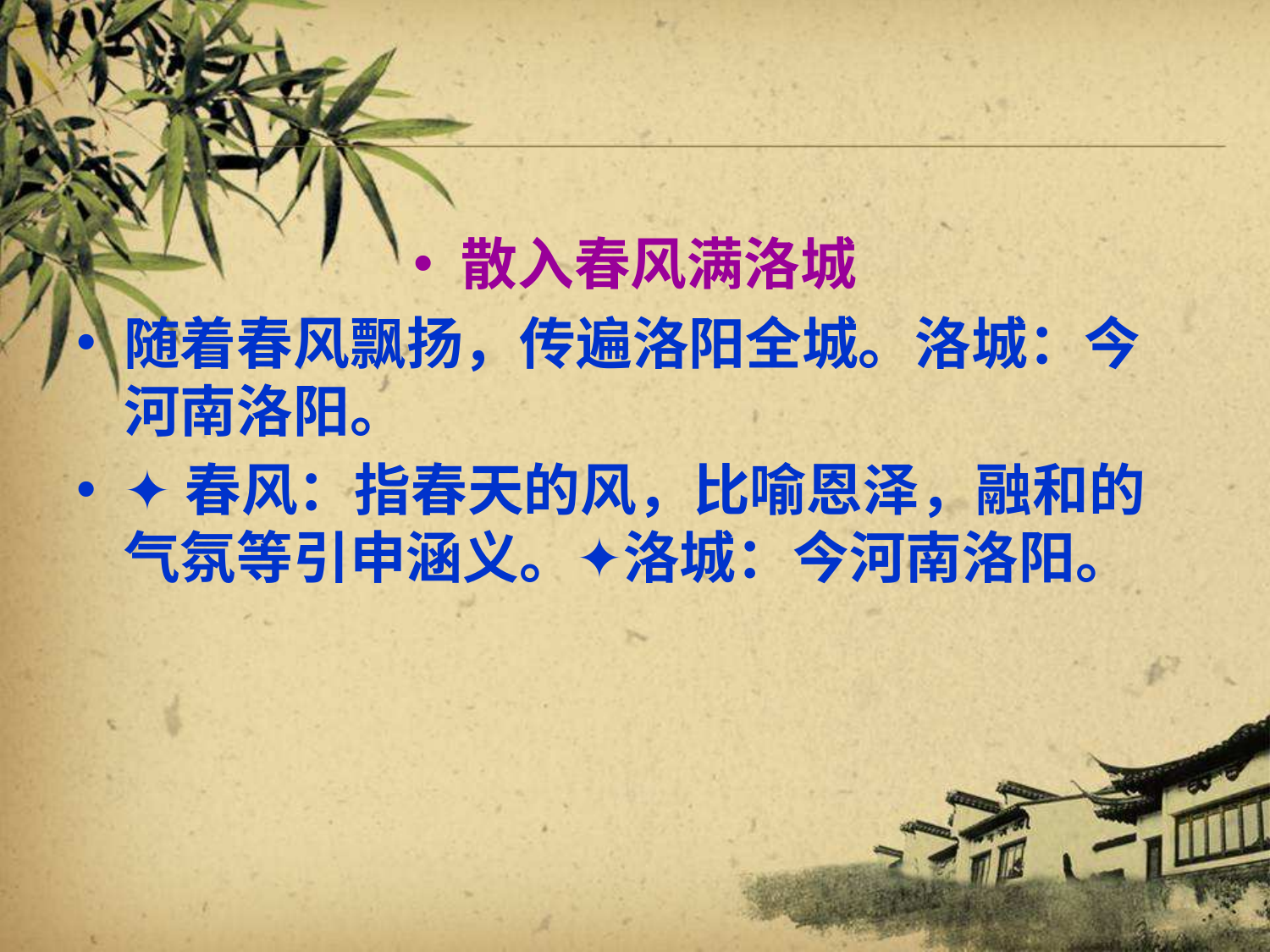

#
散入春风满洛城
随着春风飘扬，传遍洛阳全城。洛城：今河南洛阳。
✦春风：指春天的风，比喻恩泽，融和的气氛等引申涵义。✦洛城：今河南洛阳。